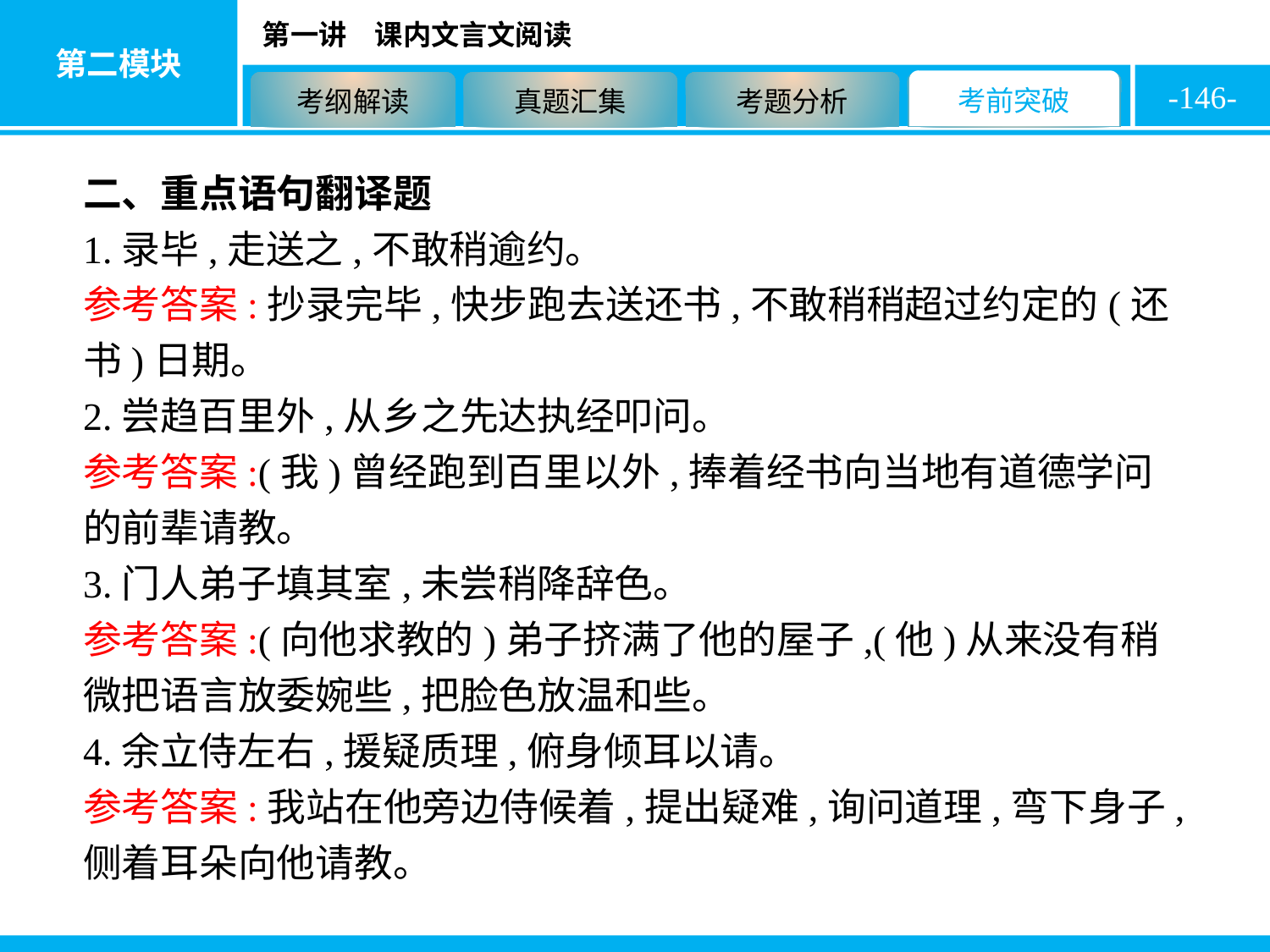

-146-
二、重点语句翻译题
1.录毕,走送之,不敢稍逾约。
参考答案:抄录完毕,快步跑去送还书,不敢稍稍超过约定的(还书)日期。
2.尝趋百里外,从乡之先达执经叩问。
参考答案:(我)曾经跑到百里以外,捧着经书向当地有道德学问的前辈请教。
3.门人弟子填其室,未尝稍降辞色。
参考答案:(向他求教的)弟子挤满了他的屋子,(他)从来没有稍微把语言放委婉些,把脸色放温和些。
4.余立侍左右,援疑质理,俯身倾耳以请。
参考答案:我站在他旁边侍候着,提出疑难,询问道理,弯下身子,侧着耳朵向他请教。